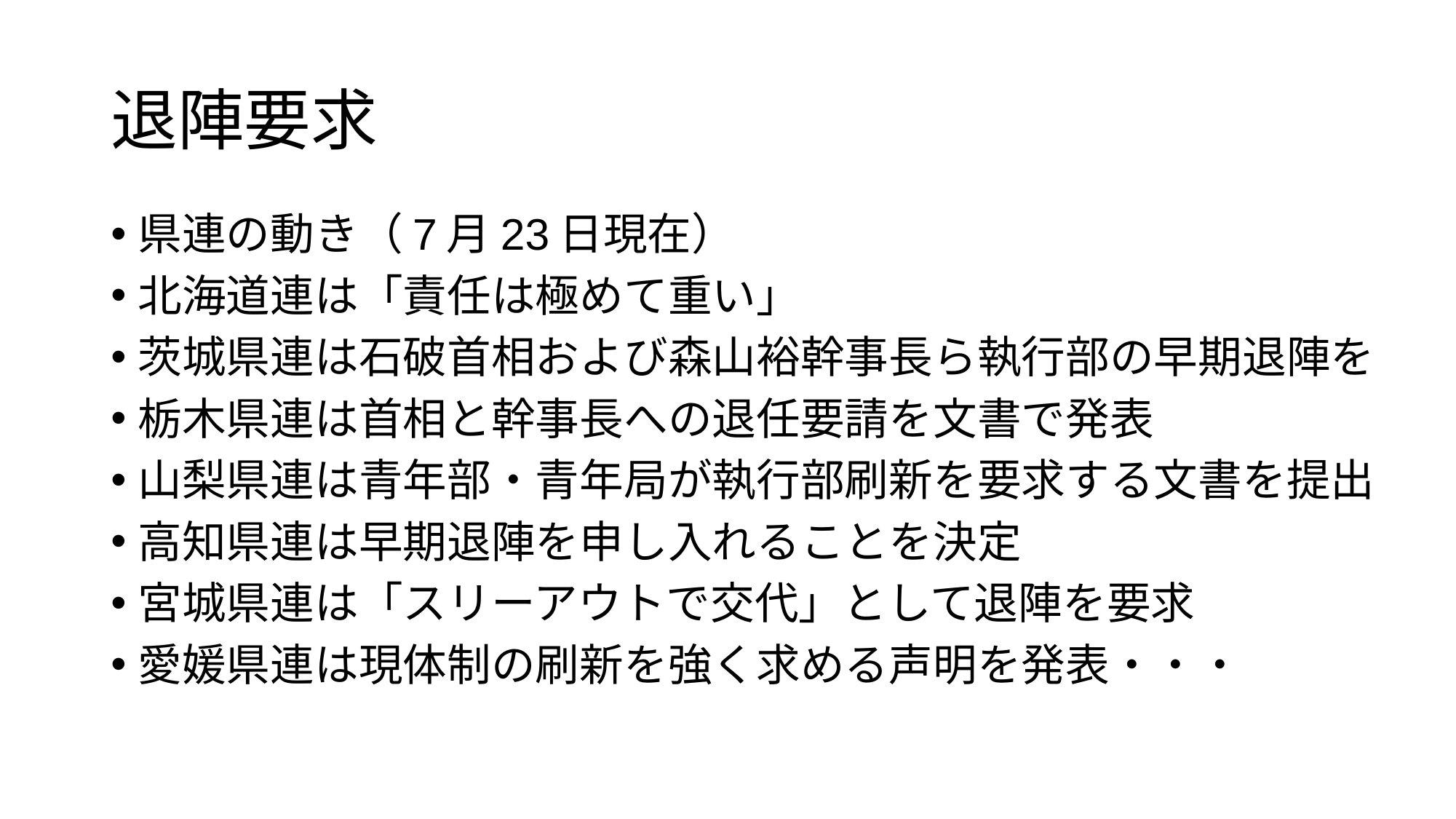

# 退陣要求
県連の動き（7月23日現在）
北海道連は「責任は極めて重い」
茨城県連は石破首相および森山裕幹事長ら執行部の早期退陣を
栃木県連は首相と幹事長への退任要請を文書で発表
山梨県連は青年部・青年局が執行部刷新を要求する文書を提出
高知県連は早期退陣を申し入れることを決定
宮城県連は「スリーアウトで交代」として退陣を要求
愛媛県連は現体制の刷新を強く求める声明を発表・・・